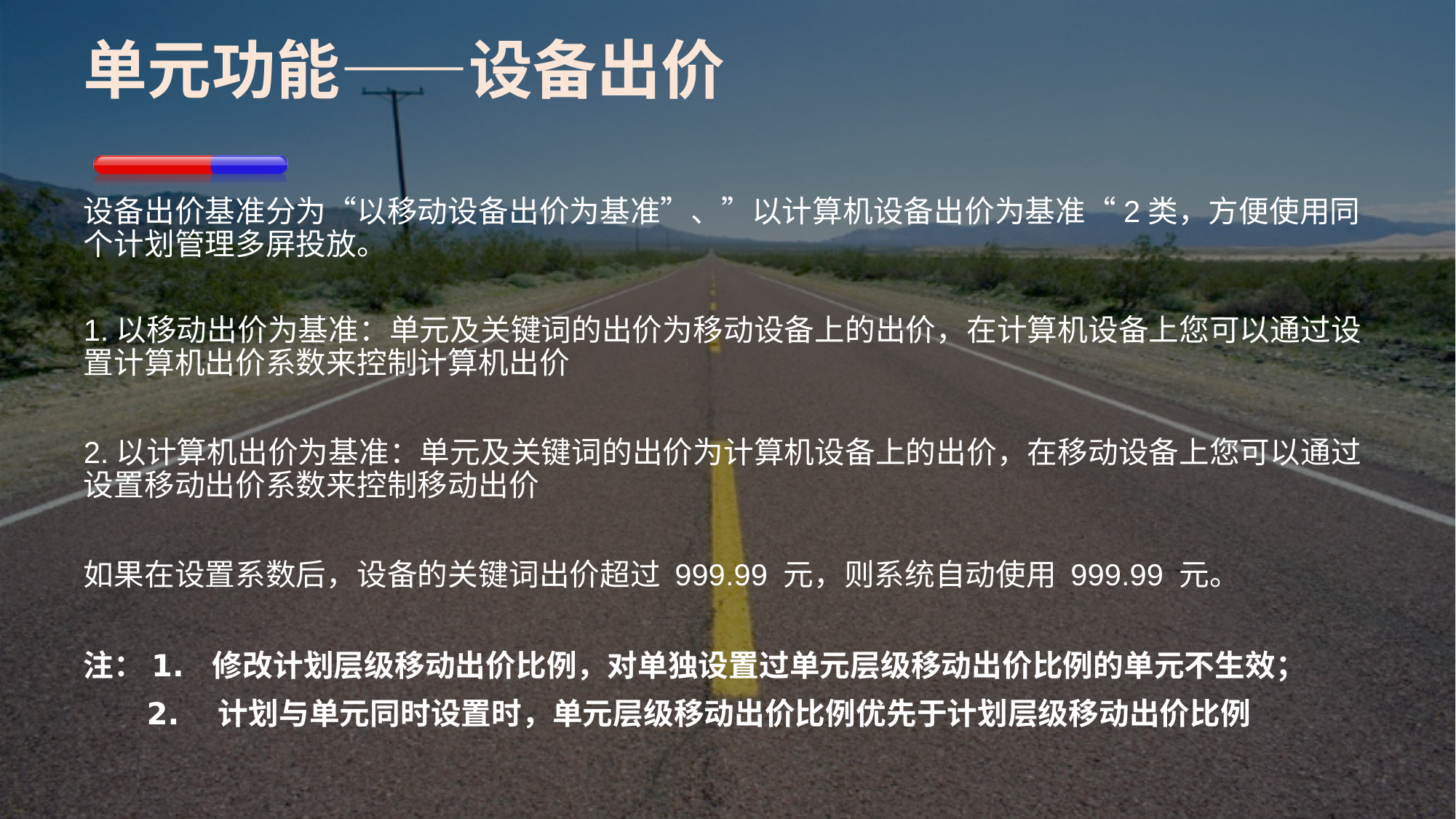

# 单元功能——设备出价
设备出价基准分为“以移动设备出价为基准”、”以计算机设备出价为基准“2类，方便使用同个计划管理多屏投放。

1.以移动出价为基准：单元及关键词的出价为移动设备上的出价，在计算机设备上您可以通过设置计算机出价系数来控制计算机出价

2.以计算机出价为基准：单元及关键词的出价为计算机设备上的出价，在移动设备上您可以通过设置移动出价系数来控制移动出价

如果在设置系数后，设备的关键词出价超过 999.99 元，则系统自动使用 999.99 元。
注：1.  修改计划层级移动出价比例，对单独设置过单元层级移动出价比例的单元不生效；
      2.   计划与单元同时设置时，单元层级移动出价比例优先于计划层级移动出价比例